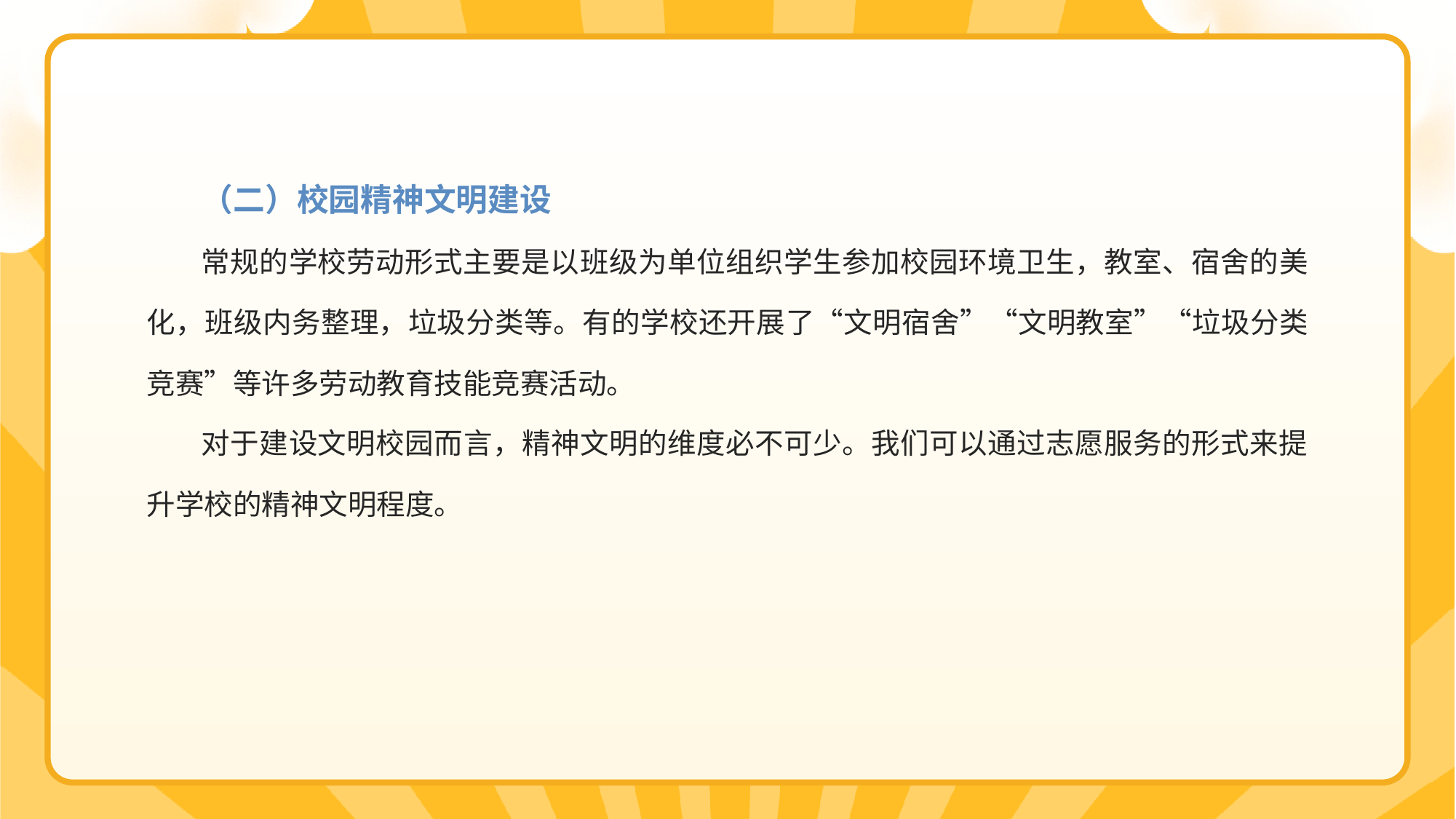

（二）校园精神文明建设
常规的学校劳动形式主要是以班级为单位组织学生参加校园环境卫生，教室、宿舍的美化，班级内务整理，垃圾分类等。有的学校还开展了“文明宿舍”“文明教室”“垃圾分类竞赛”等许多劳动教育技能竞赛活动。
对于建设文明校园而言，精神文明的维度必不可少。我们可以通过志愿服务的形式来提升学校的精神文明程度。